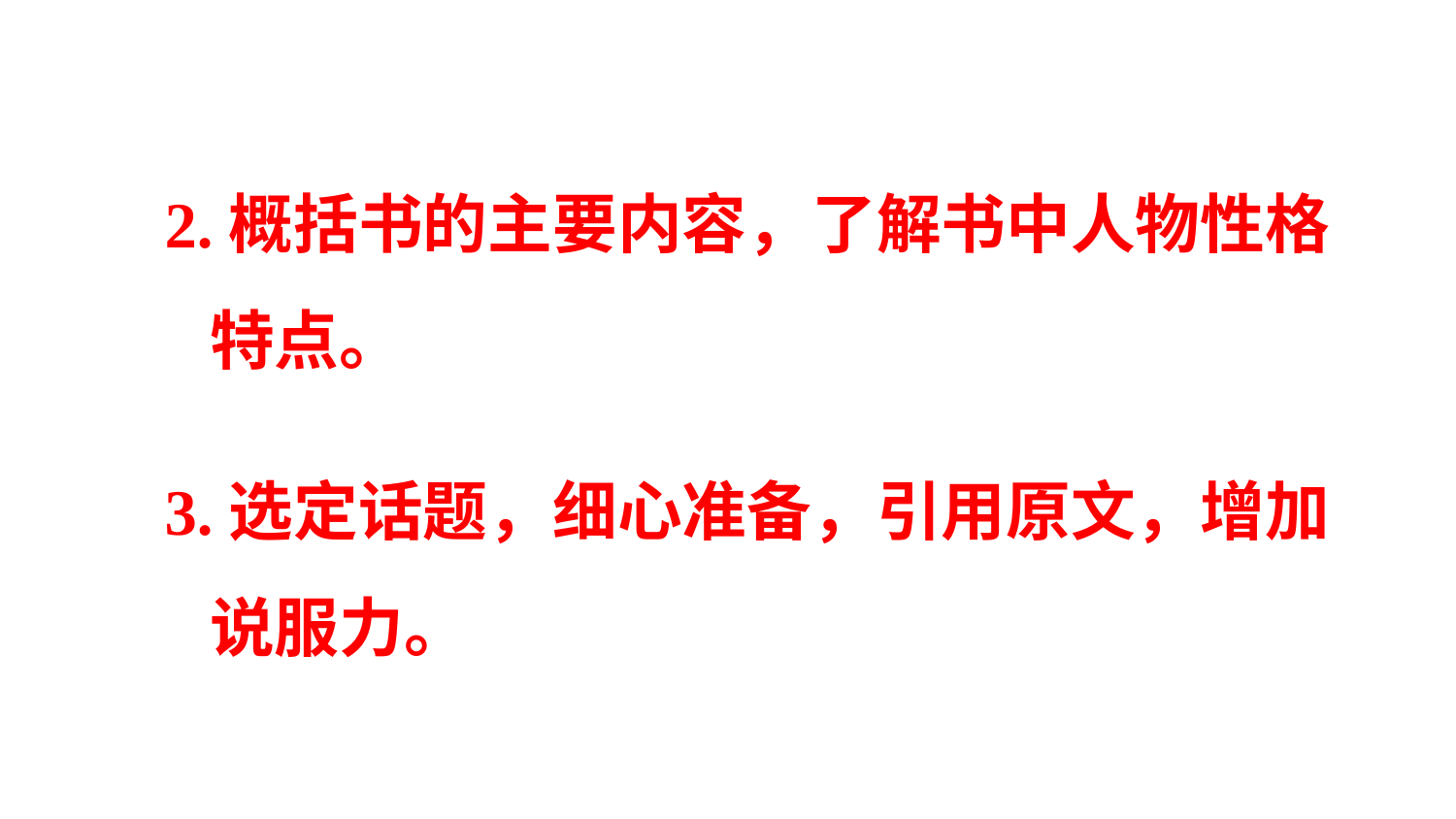

2.概括书的主要内容，了解书中人物性格
  特点。
3.选定话题，细心准备，引用原文，增加
  说服力。